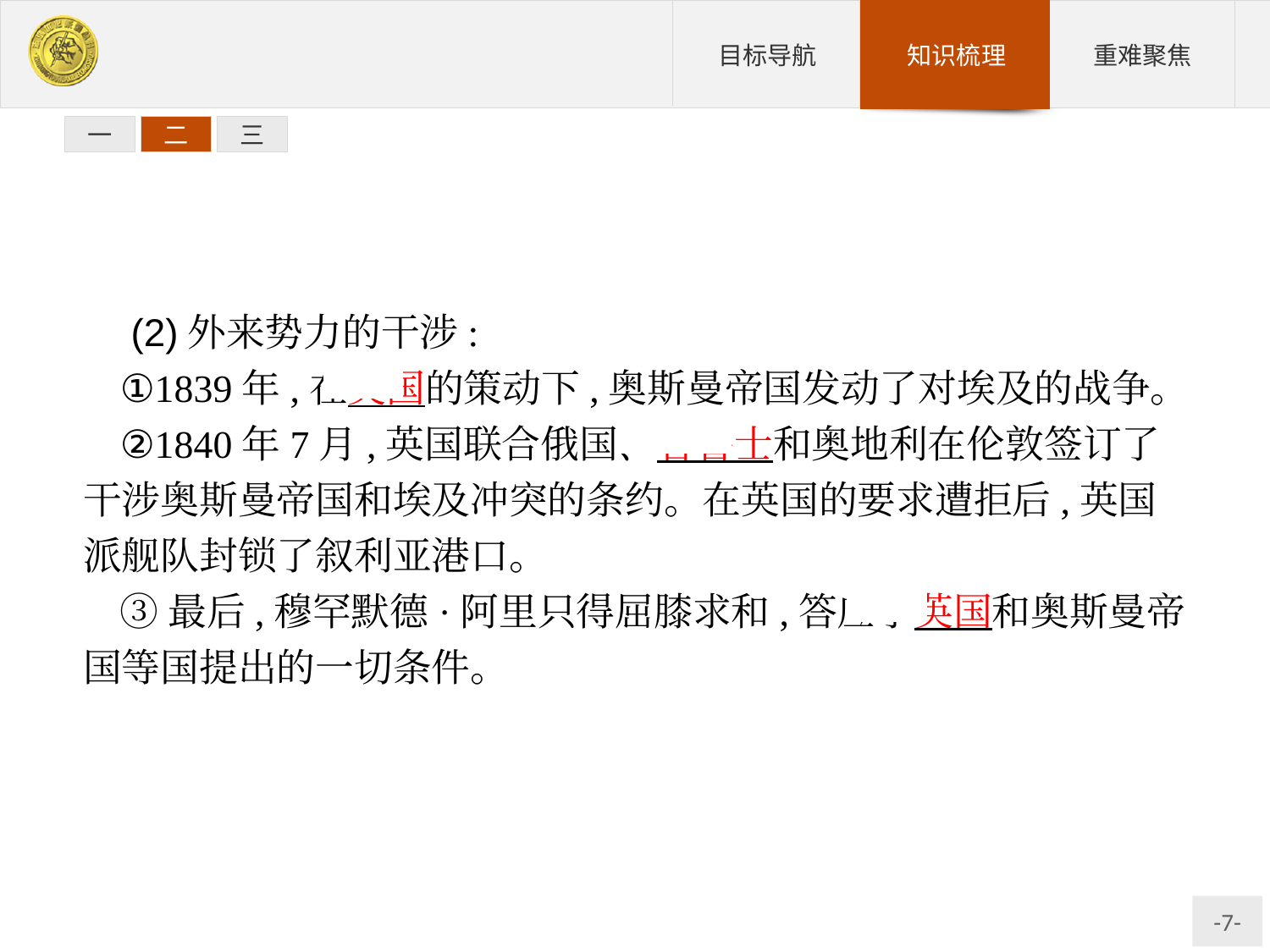

一
二
三
 (2)外来势力的干涉:
①1839年,在英国的策动下,奥斯曼帝国发动了对埃及的战争。
②1840年7月,英国联合俄国、普鲁士和奥地利在伦敦签订了干涉奥斯曼帝国和埃及冲突的条约。在英国的要求遭拒后,英国派舰队封锁了叙利亚港口。
③最后,穆罕默德·阿里只得屈膝求和,答应了英国和奥斯曼帝国等国提出的一切条件。